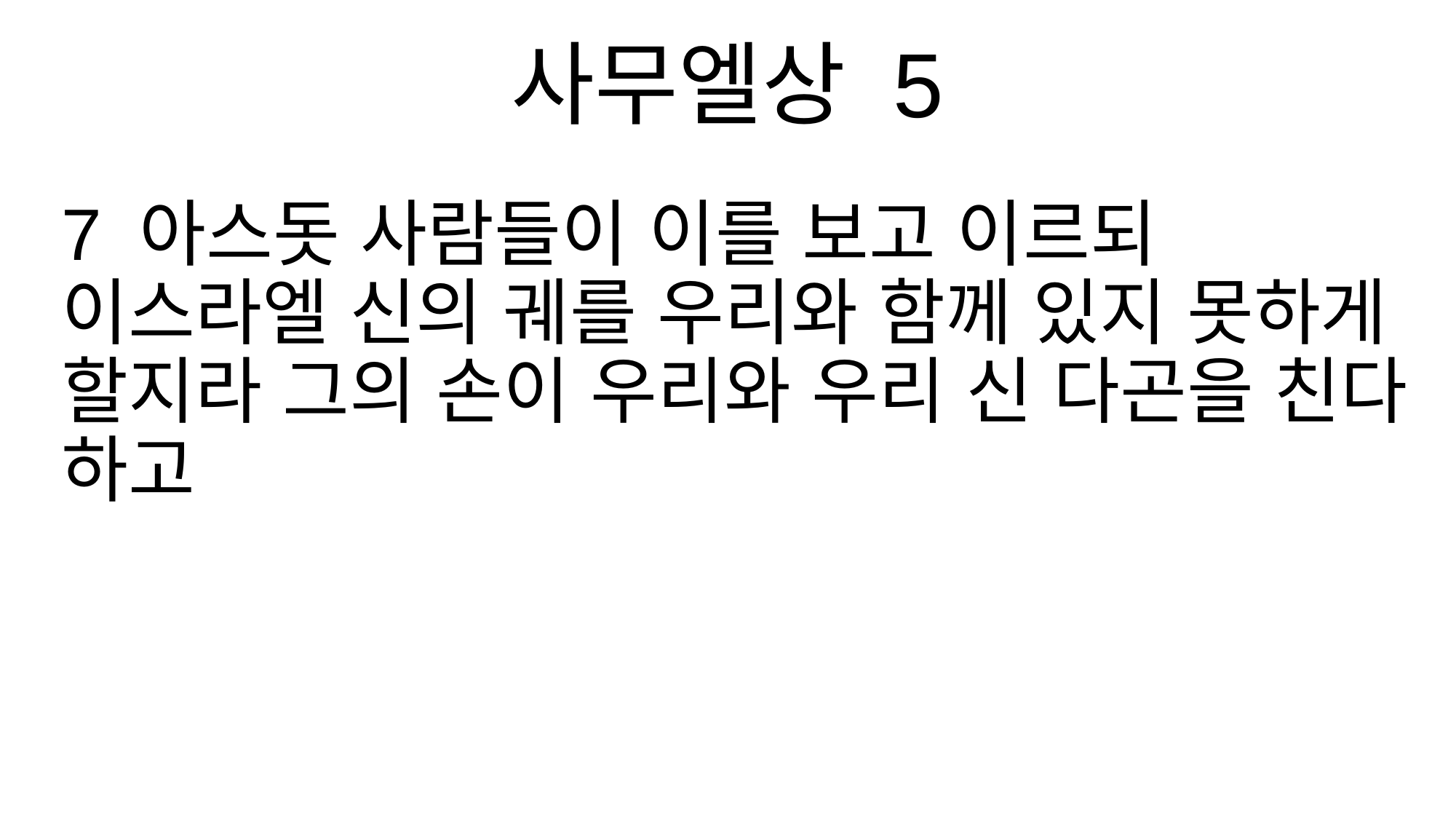

사무엘상 5
7 아스돗 사람들이 이를 보고 이르되 이스라엘 신의 궤를 우리와 함께 있지 못하게 할지라 그의 손이 우리와 우리 신 다곤을 친다 하고